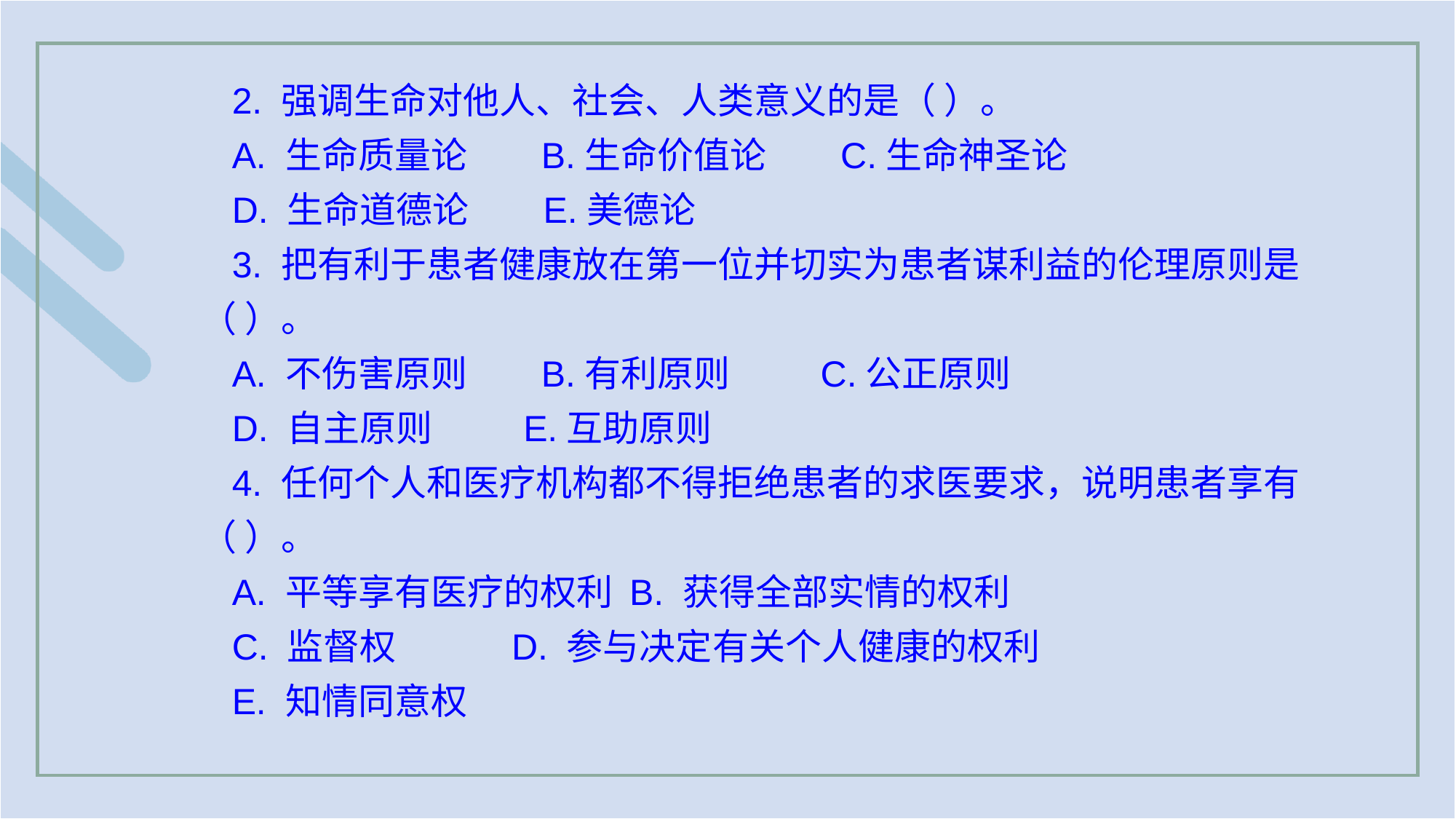

2. 强调生命对他人、社会、人类意义的是（ ）。
A. 生命质量论        B.生命价值论        C.生命神圣论
D. 生命道德论        E.美德论
3. 把有利于患者健康放在第一位并切实为患者谋利益的伦理原则是（ ）。
A. 不伤害原则        B.有利原则          C.公正原则
D. 自主原则          E.互助原则
4. 任何个人和医疗机构都不得拒绝患者的求医要求，说明患者享有（ ）。
A. 平等享有医疗的权利 B. 获得全部实情的权利
C. 监督权             D. 参与决定有关个人健康的权利
E. 知情同意权